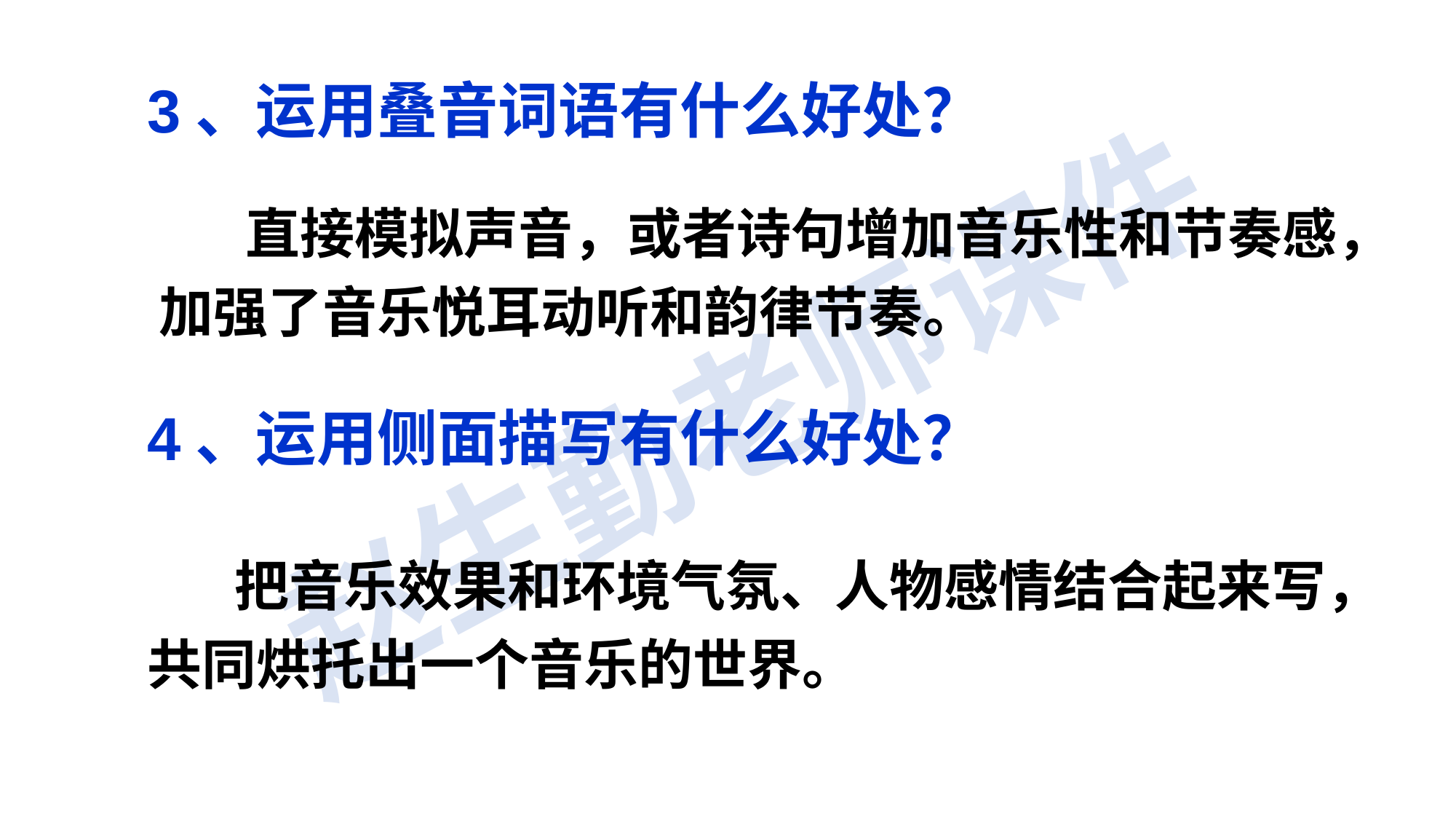

3、运用叠音词语有什么好处？
      直接模拟声音，或者诗句增加音乐性和节奏感，加强了音乐悦耳动听和韵律节奏。
4、运用侧面描写有什么好处？
      把音乐效果和环境气氛、人物感情结合起来写，共同烘托出一个音乐的世界。